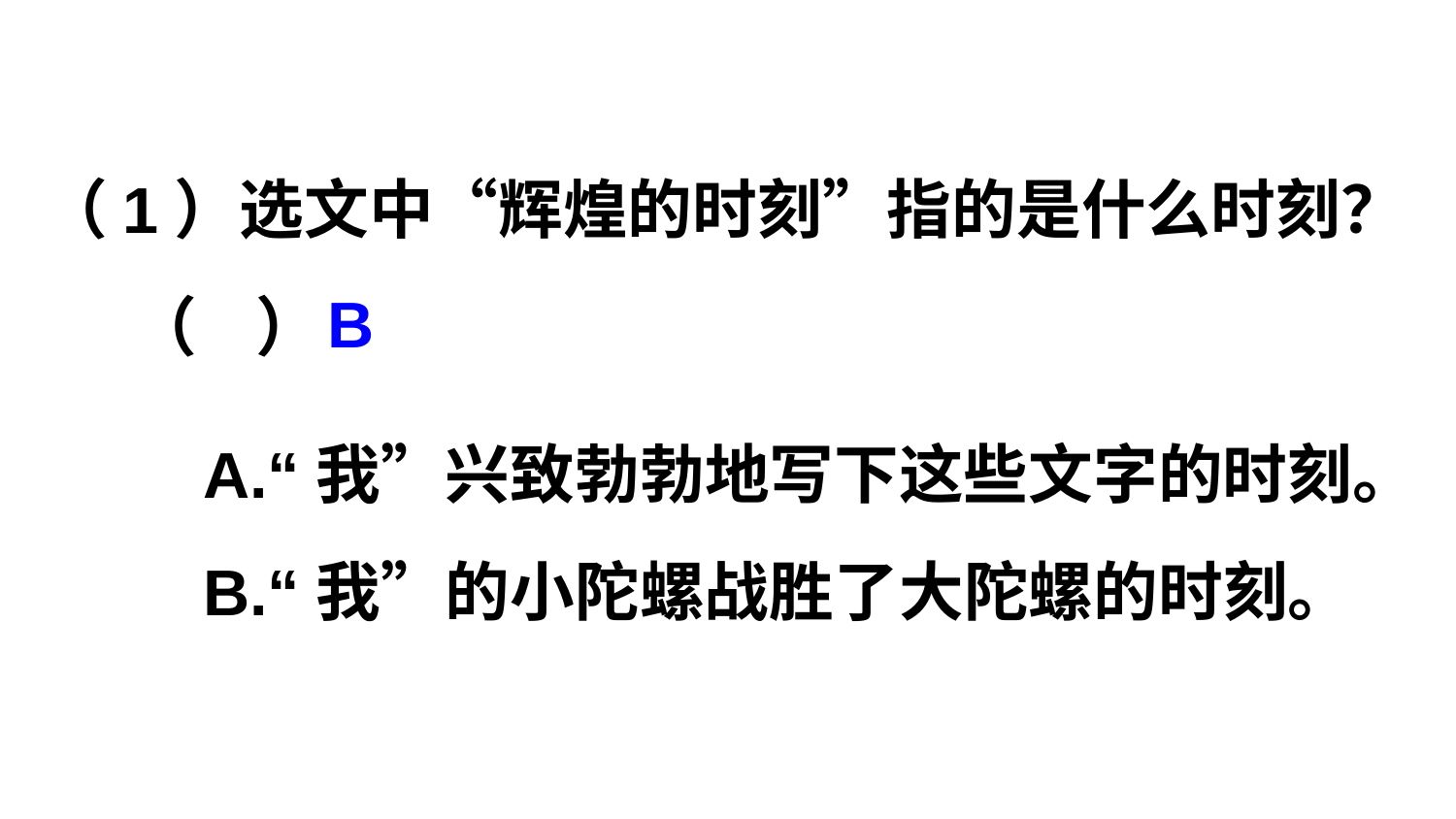

（1）选文中“辉煌的时刻”指的是什么时刻？
     （    ）
B
A.“我”兴致勃勃地写下这些文字的时刻。
B.“我”的小陀螺战胜了大陀螺的时刻。